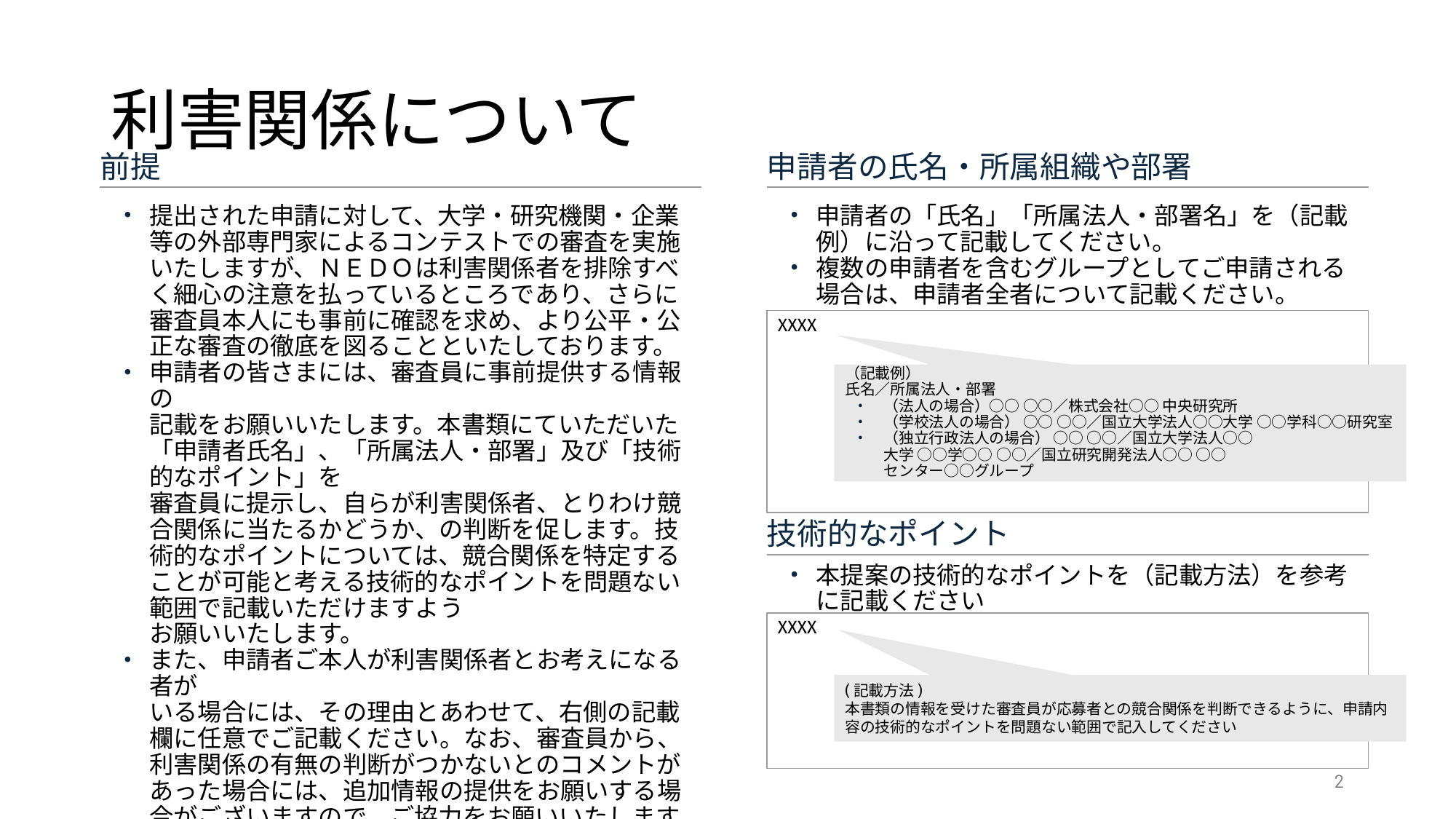

# 利害関係について
前提
申請者の氏名・所属組織や部署
提出された申請に対して、大学・研究機関・企業等の外部専門家によるコンテストでの審査を実施いたしますが、ＮＥＤＯは利害関係者を排除すべく細心の注意を払っているところであり、さらに審査員本人にも事前に確認を求め、より公平・公正な審査の徹底を図ることといたしております。
申請者の皆さまには、審査員に事前提供する情報の
記載をお願いいたします。本書類にていただいた「申請者氏名」、「所属法人・部署」及び「技術的なポイント」を
審査員に提示し、自らが利害関係者、とりわけ競合関係に当たるかどうか、の判断を促します。技術的なポイントについては、競合関係を特定することが可能と考える技術的なポイントを問題ない範囲で記載いただけますよう
お願いいたします。
また、申請者ご本人が利害関係者とお考えになる者が
いる場合には、その理由とあわせて、右側の記載欄に任意でご記載ください。なお、審査員から、利害関係の有無の判断がつかないとのコメントがあった場合には、追加情報の提供をお願いする場合がございますので、ご協力をお願いいたします
申請者の「氏名」「所属法人・部署名」を（記載例）に沿って記載してください。
複数の申請者を含むグループとしてご申請される場合は、申請者全者について記載ください。
XXXX
（記載例）
氏名／所属法人・部署
（法人の場合）○○ ○○／株式会社○○ 中央研究所
（学校法人の場合） ○○ ○○／国立大学法人○○大学 ○○学科○○研究室
（独立行政法人の場合） ○○ ○○／国立大学法人○○
大学 ○○学○○ ○○／国立研究開発法人○○ ○○
センター○○グループ
技術的なポイント
本提案の技術的なポイントを（記載方法）を参考に記載ください
XXXX
(記載方法)
本書類の情報を受けた審査員が応募者との競合関係を判断できるように、申請内容の技術的なポイントを問題ない範囲で記入してください